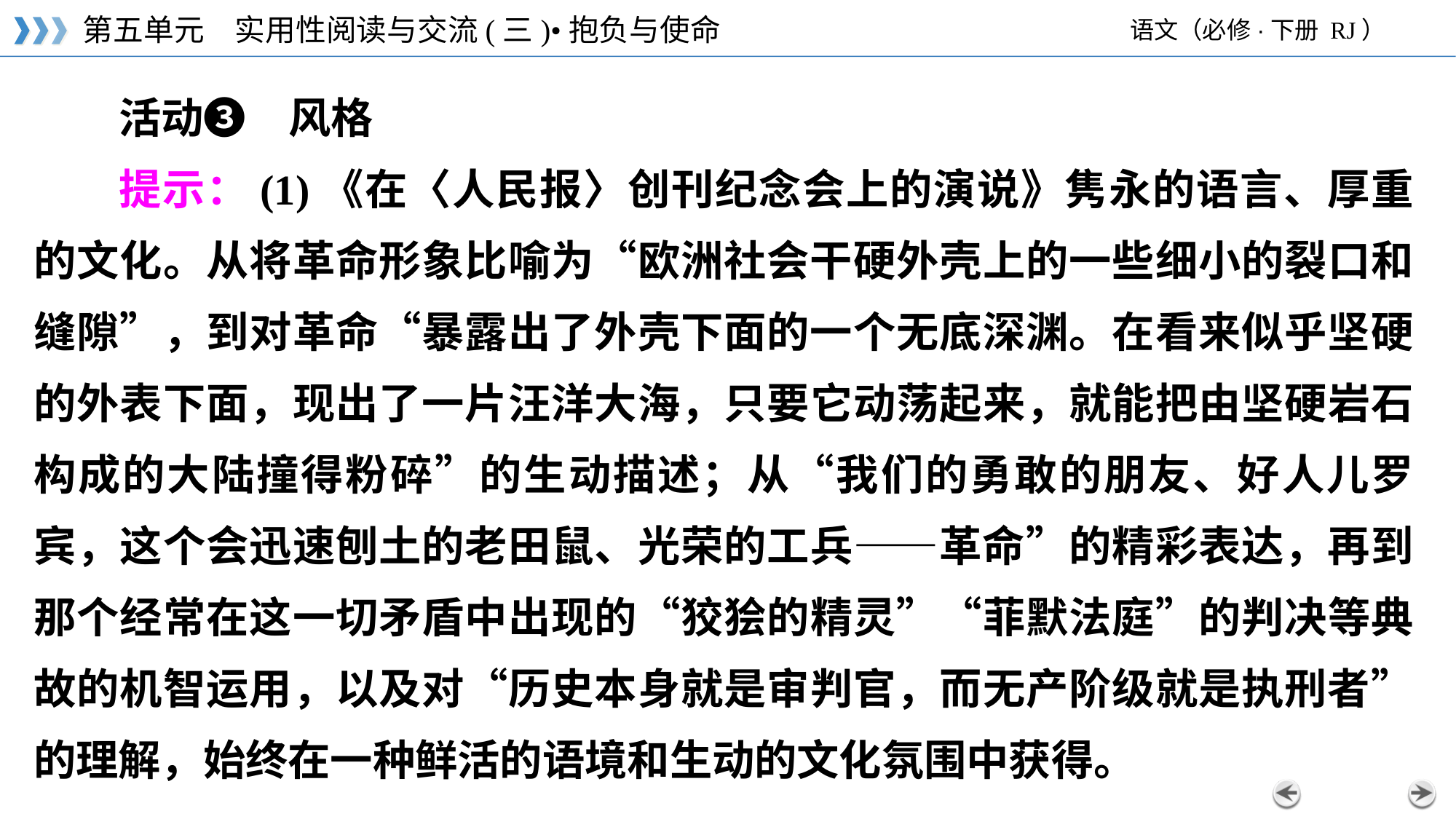

活动❸　风格
提示：(1)《在〈人民报〉创刊纪念会上的演说》隽永的语言、厚重的文化。从将革命形象比喻为“欧洲社会干硬外壳上的一些细小的裂口和缝隙”，到对革命“暴露出了外壳下面的一个无底深渊。在看来似乎坚硬的外表下面，现出了一片汪洋大海，只要它动荡起来，就能把由坚硬岩石构成的大陆撞得粉碎”的生动描述；从“我们的勇敢的朋友、好人儿罗宾，这个会迅速刨土的老田鼠、光荣的工兵——革命”的精彩表达，再到那个经常在这一切矛盾中出现的“狡狯的精灵”“菲默法庭”的判决等典故的机智运用，以及对“历史本身就是审判官，而无产阶级就是执刑者”的理解，始终在一种鲜活的语境和生动的文化氛围中获得。